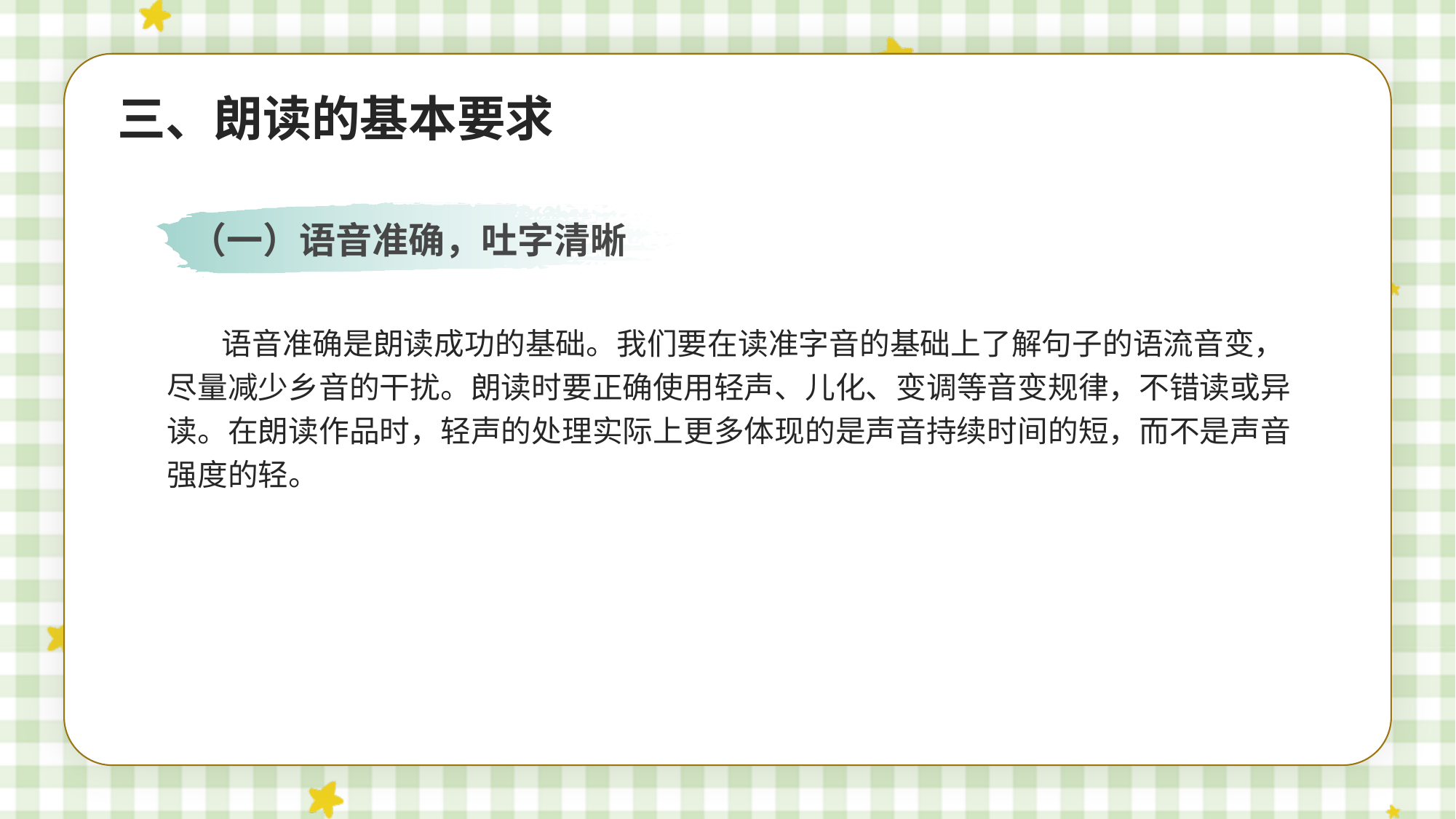

三、朗读的基本要求
（一）语音准确，吐字清晰
语音准确是朗读成功的基础。我们要在读准字音的基础上了解句子的语流音变，尽量减少乡音的干扰。朗读时要正确使用轻声、儿化、变调等音变规律，不错读或异读。在朗读作品时，轻声的处理实际上更多体现的是声音持续时间的短，而不是声音强度的轻。